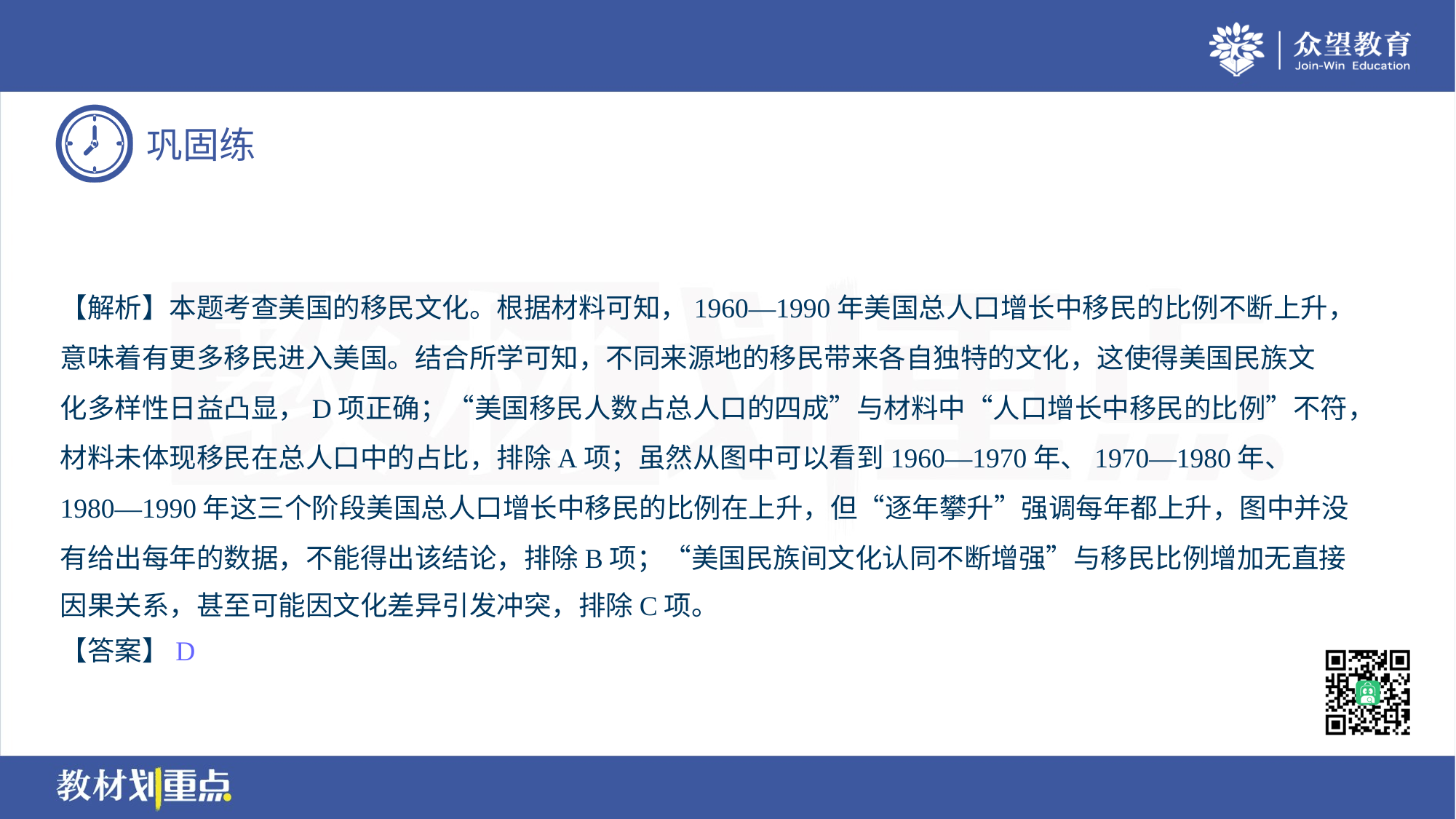

【解析】本题考查美国的移民文化。根据材料可知，1960—1990年美国总人口增长中移民的比例不断上升，
意味着有更多移民进入美国。结合所学可知，不同来源地的移民带来各自独特的文化，这使得美国民族文
化多样性日益凸显，D项正确；“美国移民人数占总人口的四成”与材料中“人口增长中移民的比例”不符，
材料未体现移民在总人口中的占比，排除A项；虽然从图中可以看到1960—1970年、1970—1980年、
1980—1990年这三个阶段美国总人口增长中移民的比例在上升，但“逐年攀升”强调每年都上升，图中并没
有给出每年的数据，不能得出该结论，排除B项；“美国民族间文化认同不断增强”与移民比例增加无直接
因果关系，甚至可能因文化差异引发冲突，排除C项。
【答案】D